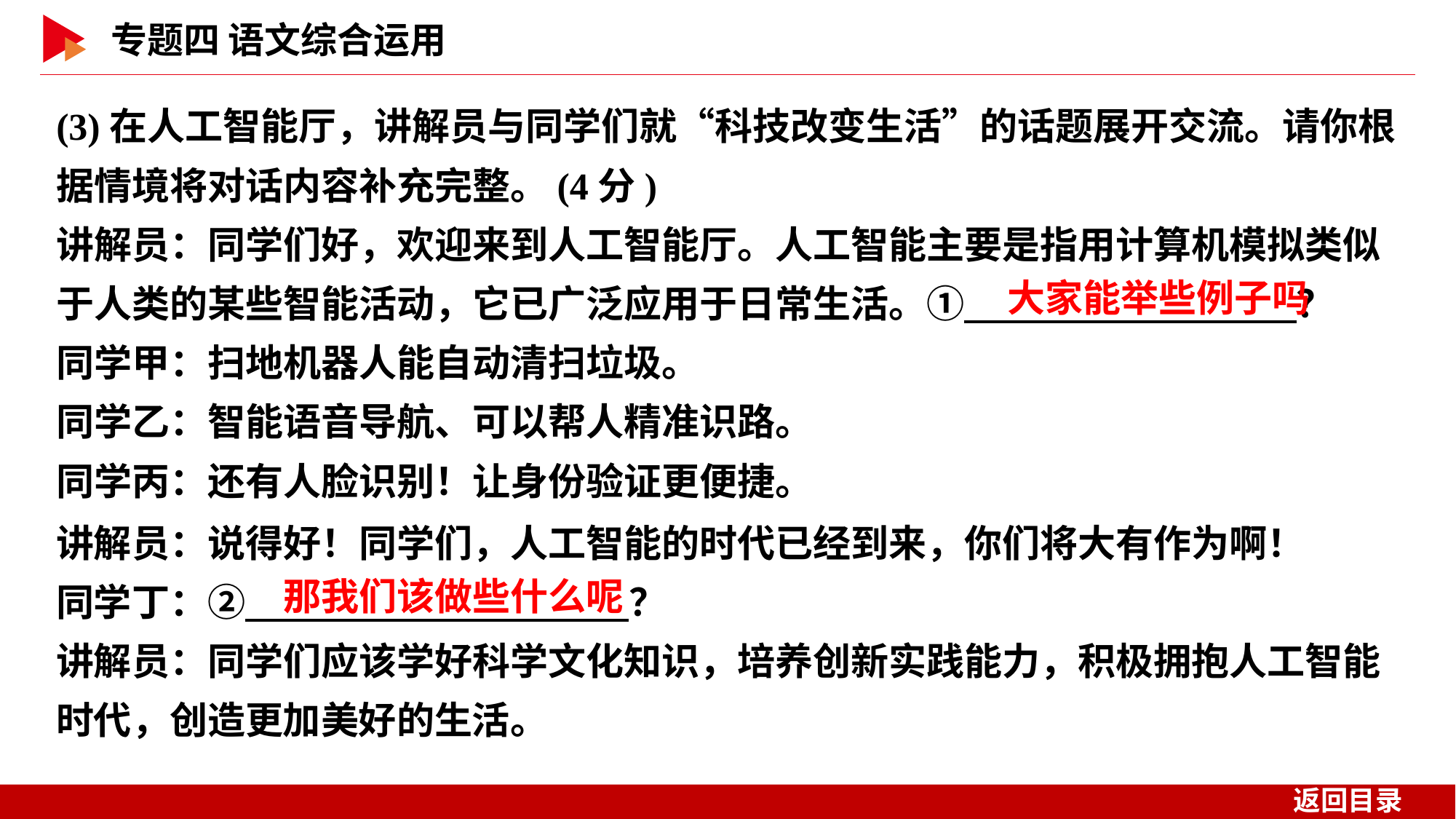

(3)在人工智能厅，讲解员与同学们就“科技改变生活”的话题展开交流。请你根据情境将对话内容补充完整。(4分)
讲解员：同学们好，欢迎来到人工智能厅。人工智能主要是指用计算机模拟类似于人类的某些智能活动，它已广泛应用于日常生活。①　                              　？
同学甲：扫地机器人能自动清扫垃圾。
同学乙：智能语音导航、可以帮人精准识路。
同学丙：还有人脸识别！让身份验证更便捷。
大家能举些例子吗
讲解员：说得好！同学们，人工智能的时代已经到来，你们将大有作为啊！
同学丁：②　                                    　？
讲解员：同学们应该学好科学文化知识，培养创新实践能力，积极拥抱人工智能时代，创造更加美好的生活。
那我们该做些什么呢